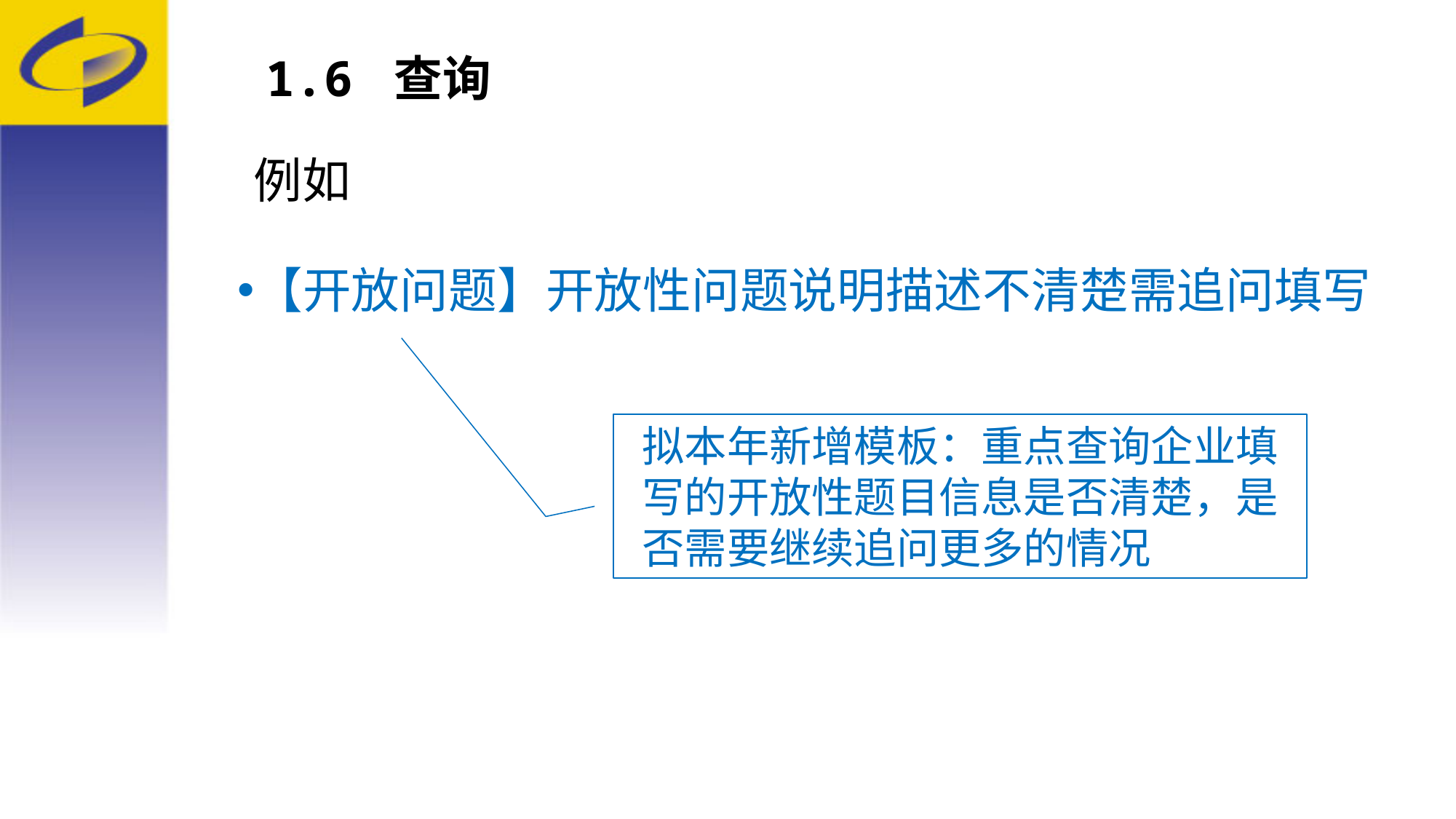

1.6 查询

例如
【开放问题】开放性问题说明描述不清楚需追问填写
拟本年新增模板：重点查询企业填写的开放性题目信息是否清楚，是否需要继续追问更多的情况
16